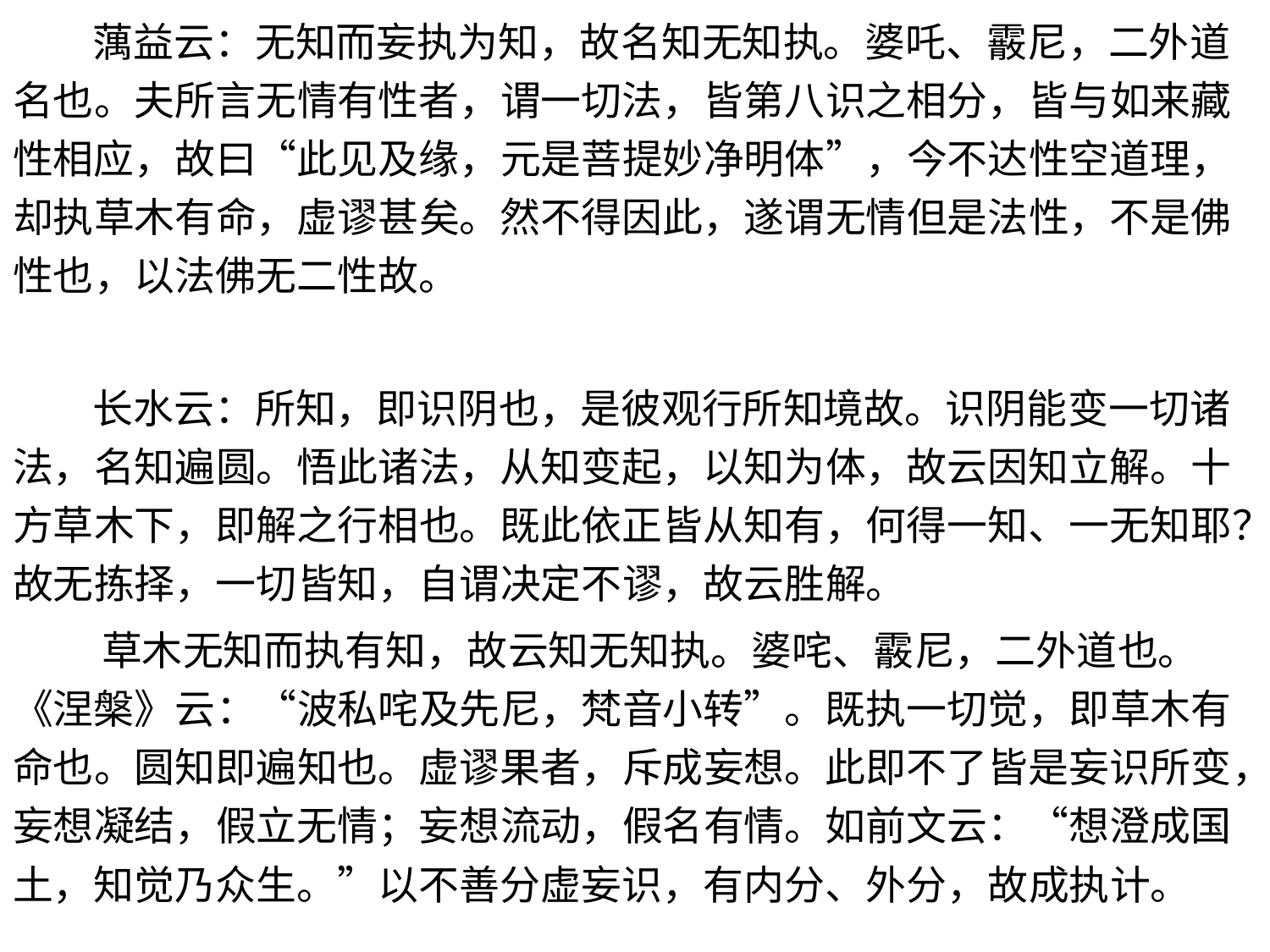

蕅益云：无知而妄执为知，故名知无知执。婆吒、霰尼，二外道名也。夫所言无情有性者，谓一切法，皆第八识之相分，皆与如来藏性相应，故曰“此见及缘，元是菩提妙净明体”，今不达性空道理，却执草木有命，虚谬甚矣。然不得因此，遂谓无情但是法性，不是佛性也，以法佛无二性故。

        长水云：所知，即识阴也，是彼观行所知境故。识阴能变一切诸法，名知遍圆。悟此诸法，从知变起，以知为体，故云因知立解。十方草木下，即解之行相也。既此依正皆从知有，何得一知、一无知耶？故无拣择，一切皆知，自谓决定不谬，故云胜解。
         草木无知而执有知，故云知无知执。婆咤、霰尼，二外道也。《涅槃》云：“波私咤及先尼，梵音小转”。既执一切觉，即草木有命也。圆知即遍知也。虚谬果者，斥成妄想。此即不了皆是妄识所变，妄想凝结，假立无情；妄想流动，假名有情。如前文云：“想澄成国土，知觉乃众生。”以不善分虚妄识，有内分、外分，故成执计。